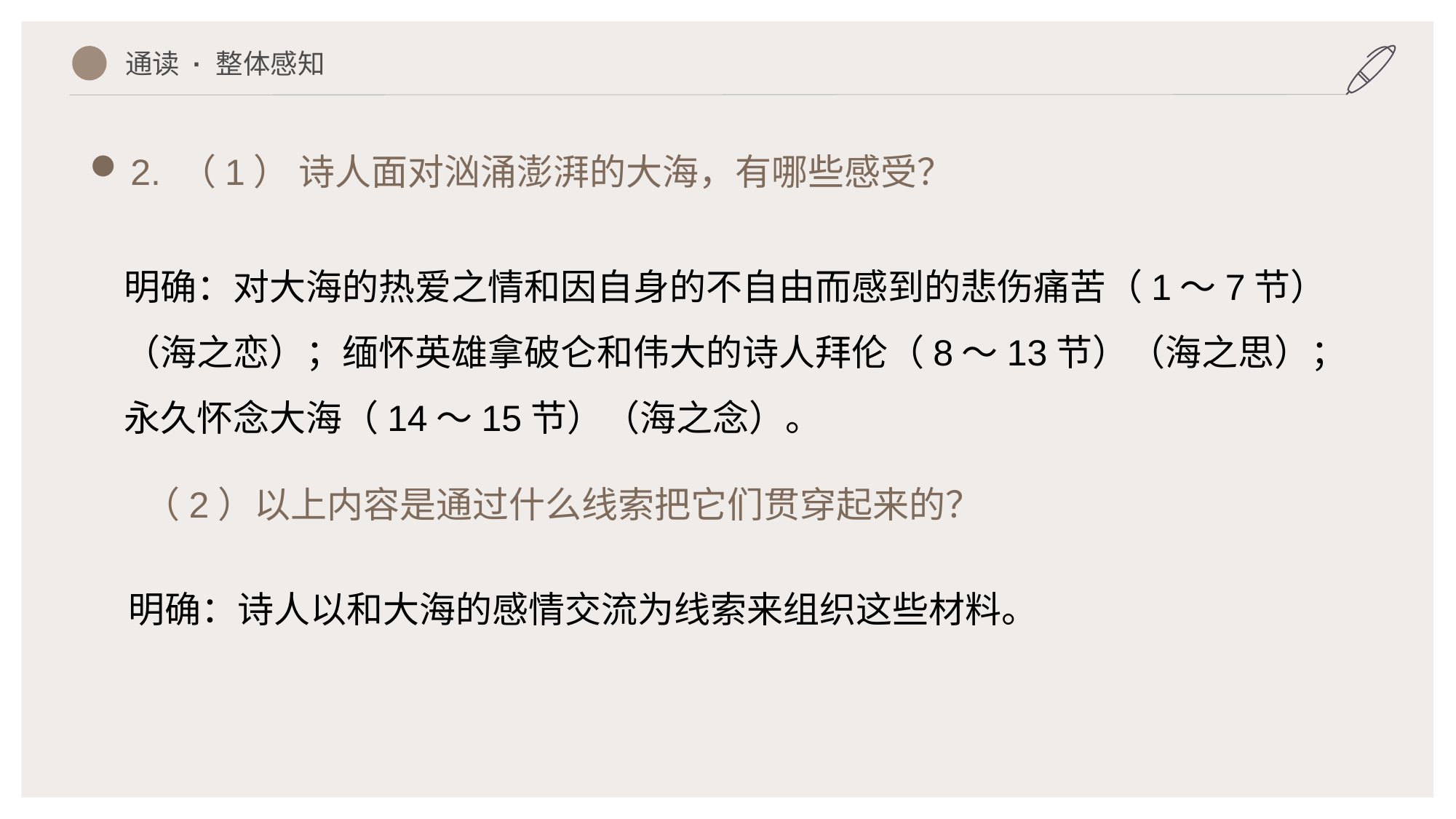

2. （1） 诗人面对汹涌澎湃的大海，有哪些感受？
通读 · 整体感知

明确：对大海的热爱之情和因自身的不自由而感到的悲伤痛苦（1～7节）（海之恋）；缅怀英雄拿破仑和伟大的诗人拜伦（8～13节）（海之思）；永久怀念大海（14～15节）（海之念）。
 （2）以上内容是通过什么线索把它们贯穿起来的？
明确：诗人以和大海的感情交流为线索来组织这些材料。